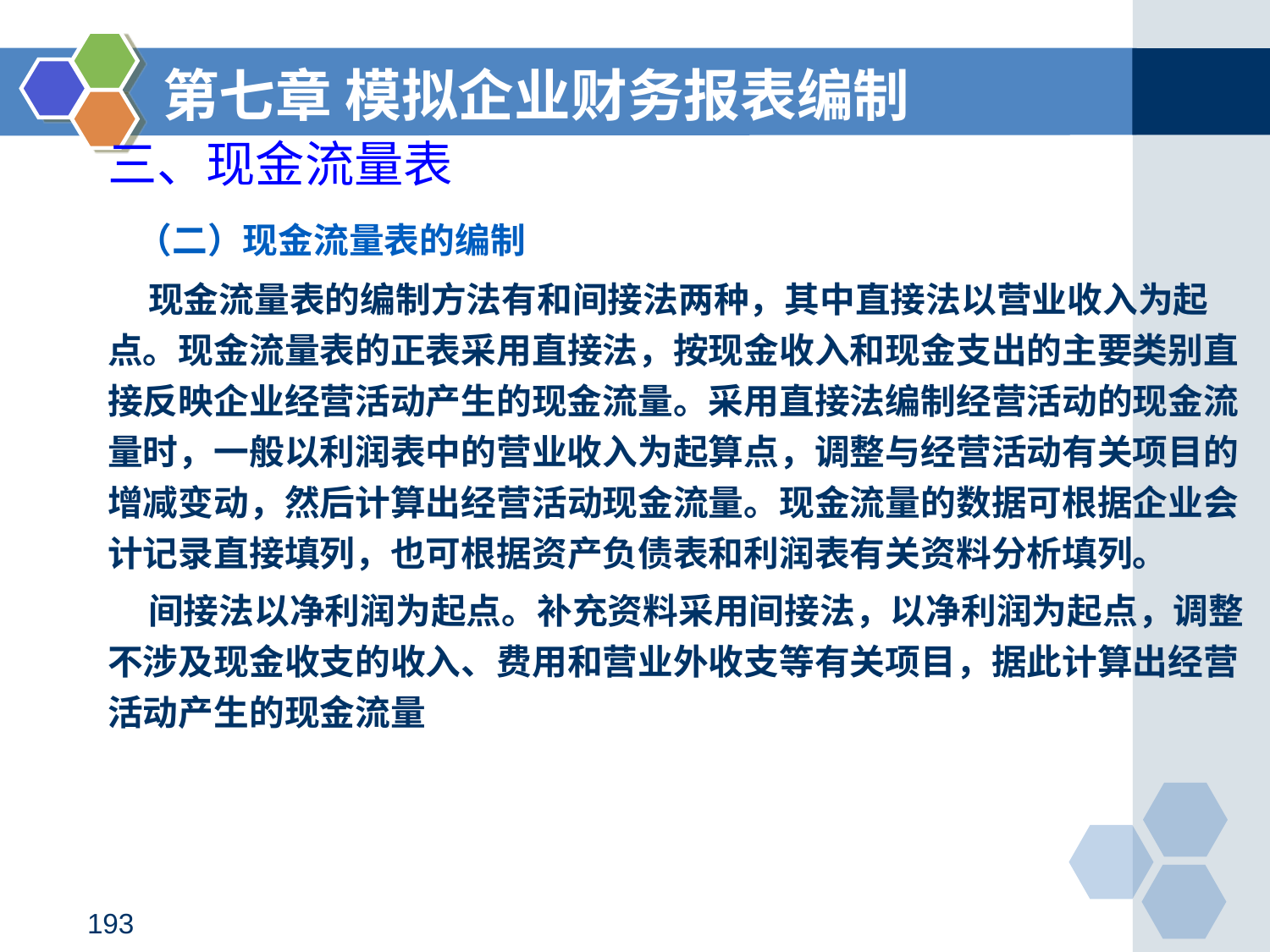

第七章 模拟企业财务报表编制
三、现金流量表
  （二）现金流量表的编制
    现金流量表的编制方法有和间接法两种，其中直接法以营业收入为起点。现金流量表的正表采用直接法，按现金收入和现金支出的主要类别直接反映企业经营活动产生的现金流量。采用直接法编制经营活动的现金流量时，一般以利润表中的营业收入为起算点，调整与经营活动有关项目的增减变动，然后计算出经营活动现金流量。现金流量的数据可根据企业会计记录直接填列，也可根据资产负债表和利润表有关资料分析填列。
    间接法以净利润为起点。补充资料采用间接法，以净利润为起点，调整不涉及现金收支的收入、费用和营业外收支等有关项目，据此计算出经营活动产生的现金流量